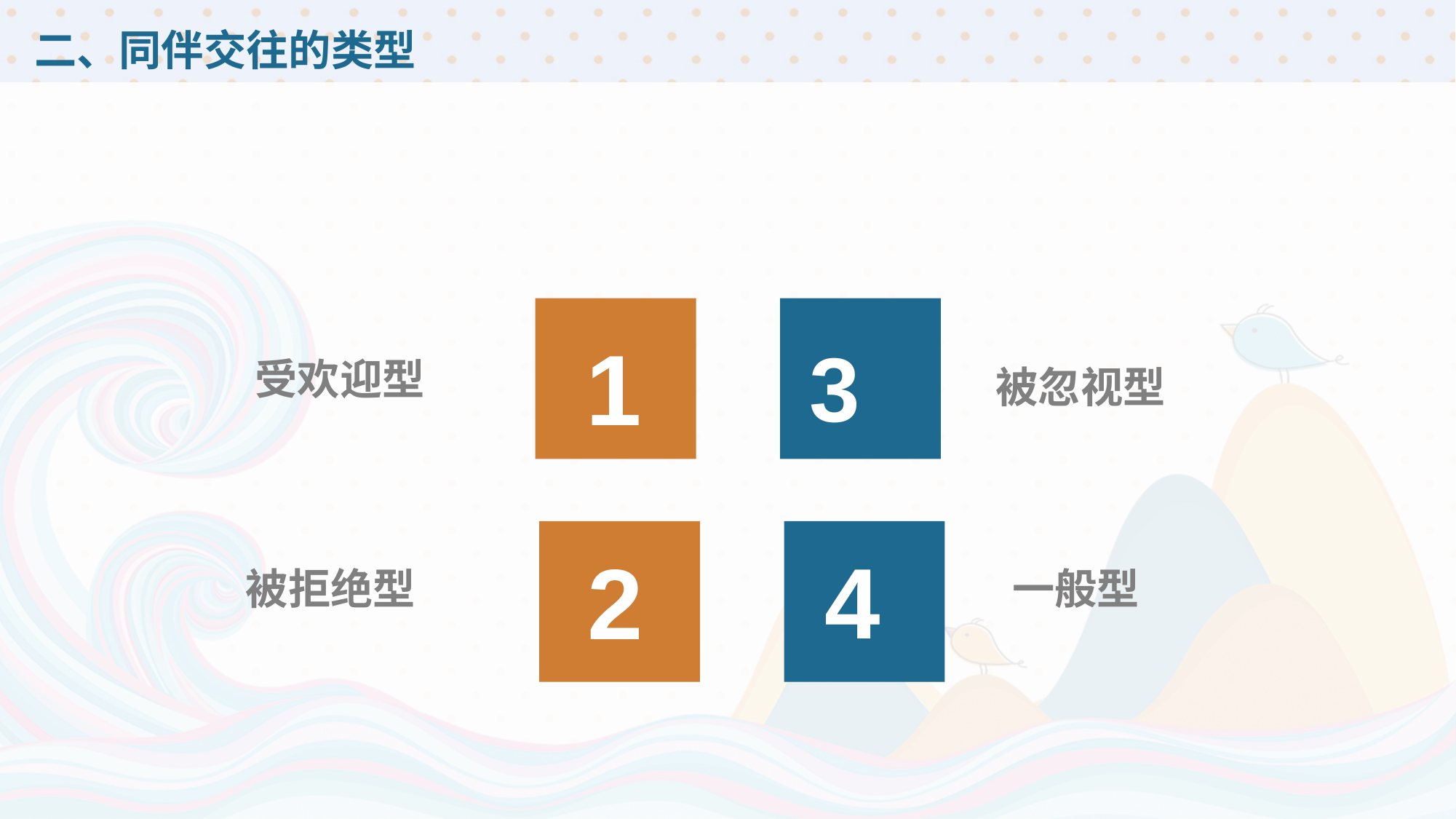

# 二、同伴交往的类型

1
3
受欢迎型
被忽视型

4
2
被拒绝型
一般型